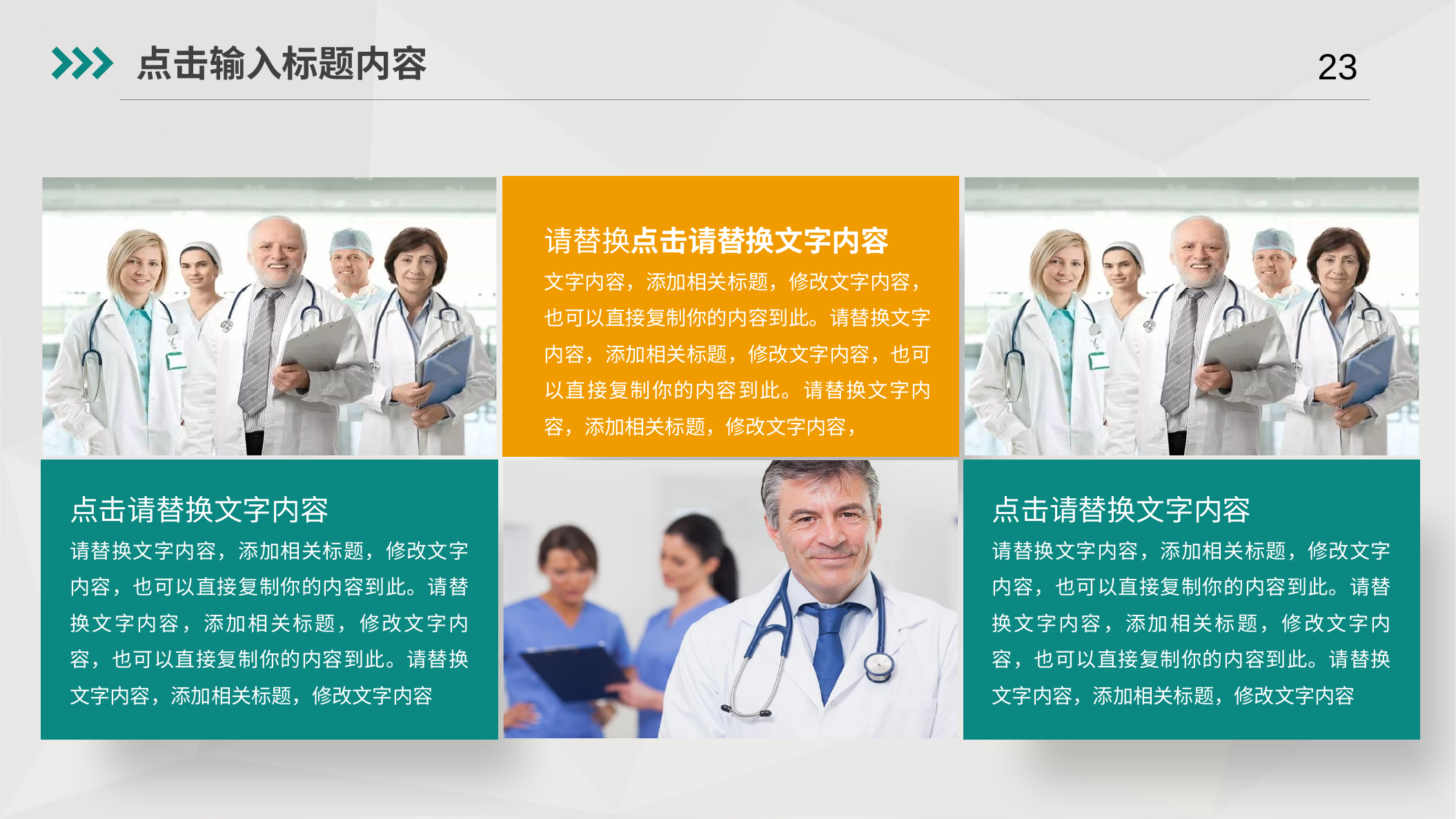

点击输入标题内容

请替换点击请替换文字内容
文字内容，添加相关标题，修改文字内容，也可以直接复制你的内容到此。请替换文字内容，添加相关标题，修改文字内容，也可以直接复制你的内容到此。请替换文字内容，添加相关标题，修改文字内容，

点击请替换文字内容
请替换文字内容，添加相关标题，修改文字内容，也可以直接复制你的内容到此。请替换文字内容，添加相关标题，修改文字内容，也可以直接复制你的内容到此。请替换文字内容，添加相关标题，修改文字内容
点击请替换文字内容
请替换文字内容，添加相关标题，修改文字内容，也可以直接复制你的内容到此。请替换文字内容，添加相关标题，修改文字内容，也可以直接复制你的内容到此。请替换文字内容，添加相关标题，修改文字内容
Yanshifu